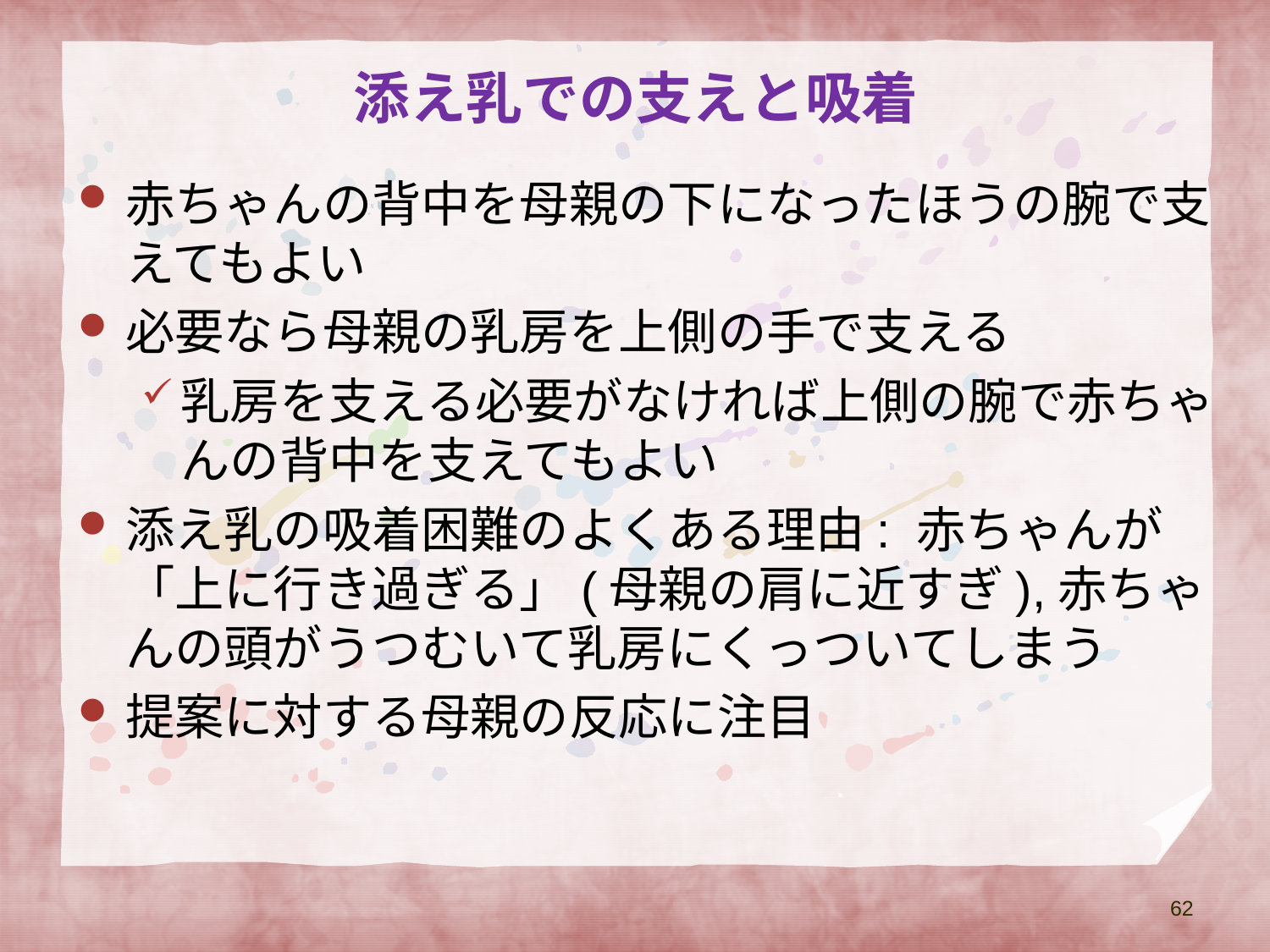

# 添え乳での支えと吸着
赤ちゃんの背中を母親の下になったほうの腕で支えてもよい
必要なら母親の乳房を上側の手で支える
乳房を支える必要がなければ上側の腕で赤ちゃんの背中を支えてもよい
添え乳の吸着困難のよくある理由: 赤ちゃんが「上に行き過ぎる」(母親の肩に近すぎ),赤ちゃんの頭がうつむいて乳房にくっついてしまう
提案に対する母親の反応に注目
62